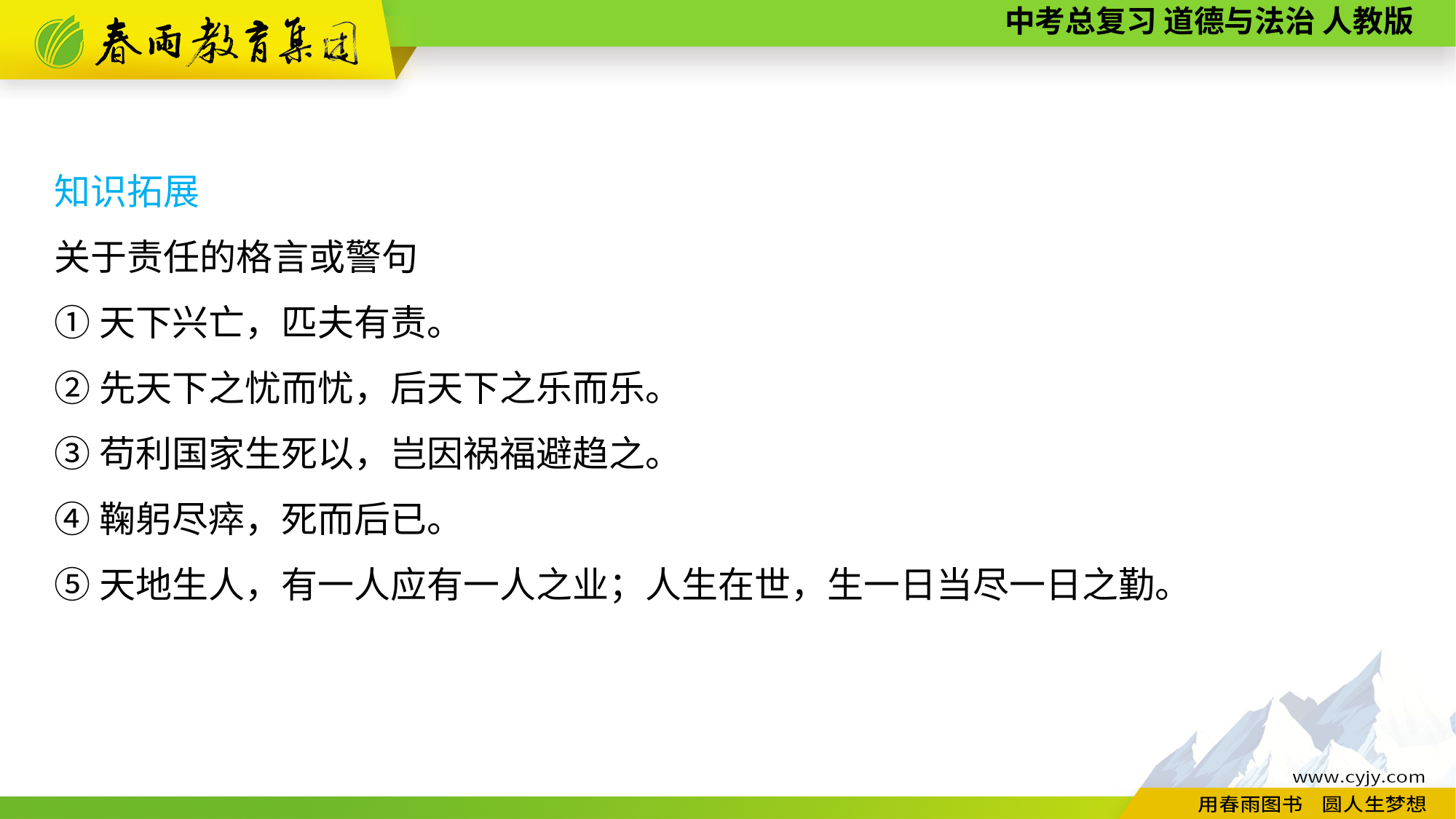

知识拓展
关于责任的格言或警句
①天下兴亡，匹夫有责。
②先天下之忧而忧，后天下之乐而乐。
③苟利国家生死以，岂因祸福避趋之。
④鞠躬尽瘁，死而后已。
⑤天地生人，有一人应有一人之业；人生在世，生一日当尽一日之勤。